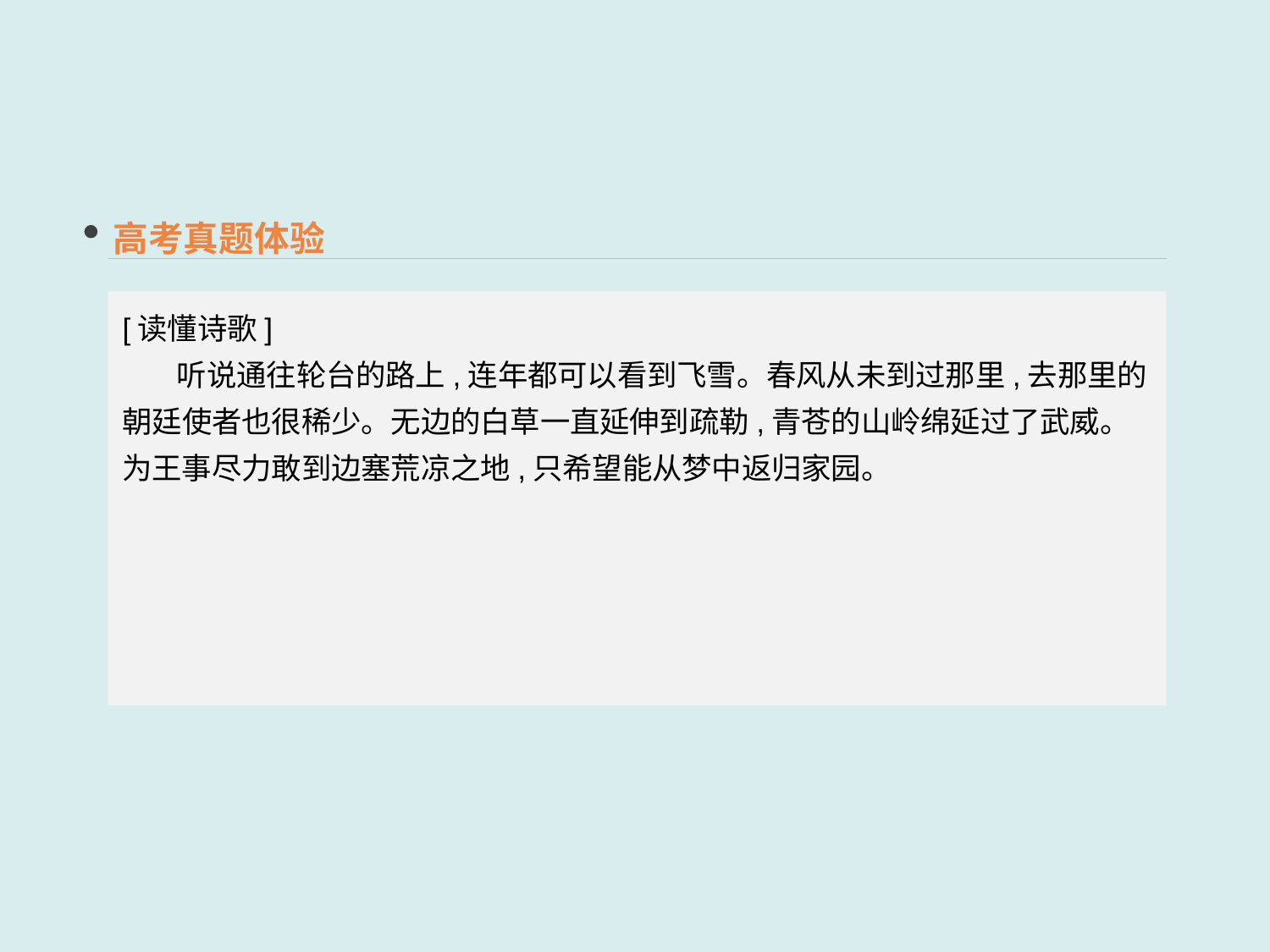

高考真题体验

[读懂诗歌]
       听说通往轮台的路上,连年都可以看到飞雪。春风从未到过那里,去那里的朝廷使者也很稀少。无边的白草一直延伸到疏勒,青苍的山岭绵延过了武威。为王事尽力敢到边塞荒凉之地,只希望能从梦中返归家园。